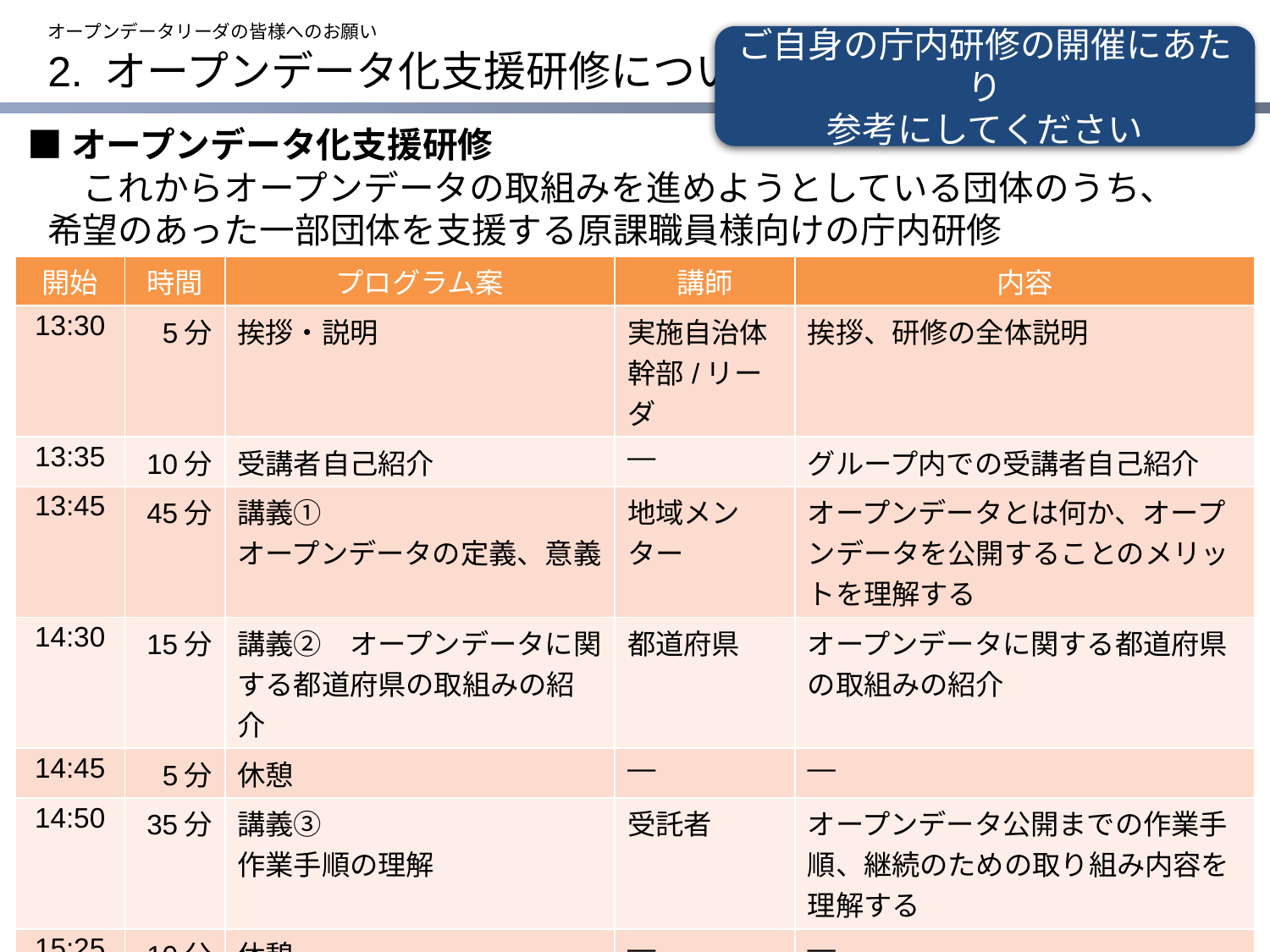

オープンデータリーダの皆様へのお願い
ご自身の庁内研修の開催にあたり
参考にしてください
# 2. オープンデータ化支援研修について
■オープンデータ化支援研修
　これからオープンデータの取組みを進めようとしている団体のうち、希望のあった一部団体を支援する原課職員様向けの庁内研修
| 開始 | 時間 | プログラム案 | 講師 | 内容 |
| --- | --- | --- | --- | --- |
| 13:30 | 5分 | 挨拶・説明 | 実施自治体幹部/リーダ | 挨拶、研修の全体説明 |
| 13:35 | 10分 | 受講者自己紹介 | ― | グループ内での受講者自己紹介 |
| 13:45 | 45分 | 講義①　 オープンデータの定義、意義 | 地域メンター | オープンデータとは何か、オープンデータを公開することのメリットを理解する |
| 14:30 | 15分 | 講義②　オープンデータに関する都道府県の取組みの紹介 | 都道府県 | オープンデータに関する都道府県の取組みの紹介 |
| 14:45 | 5分 | 休憩 | ― | ― |
| 14:50 | 35分 | 講義③ 作業手順の理解 | 受託者 | オープンデータ公開までの作業手順、継続のための取り組み内容を理解する |
| 15:25 | 10分 | 休憩 | ― | ― |
| 15:35 | 40分 | 講義④ ディスカッション | 地域メンター | 今後、公開に向けて取組むオープンデータに関する意見交換 |
| 16:15 | 5分 | 確認テスト | 受託者 | テスト配布・答え合わせ・解説・回収 |
| 16:20 | 5分 | アンケート記入等 | 受託者 | アンケート配布、回収 |
| 16:25 | 5分 | 挨拶 | 総通局他 | 挨拶 |
4